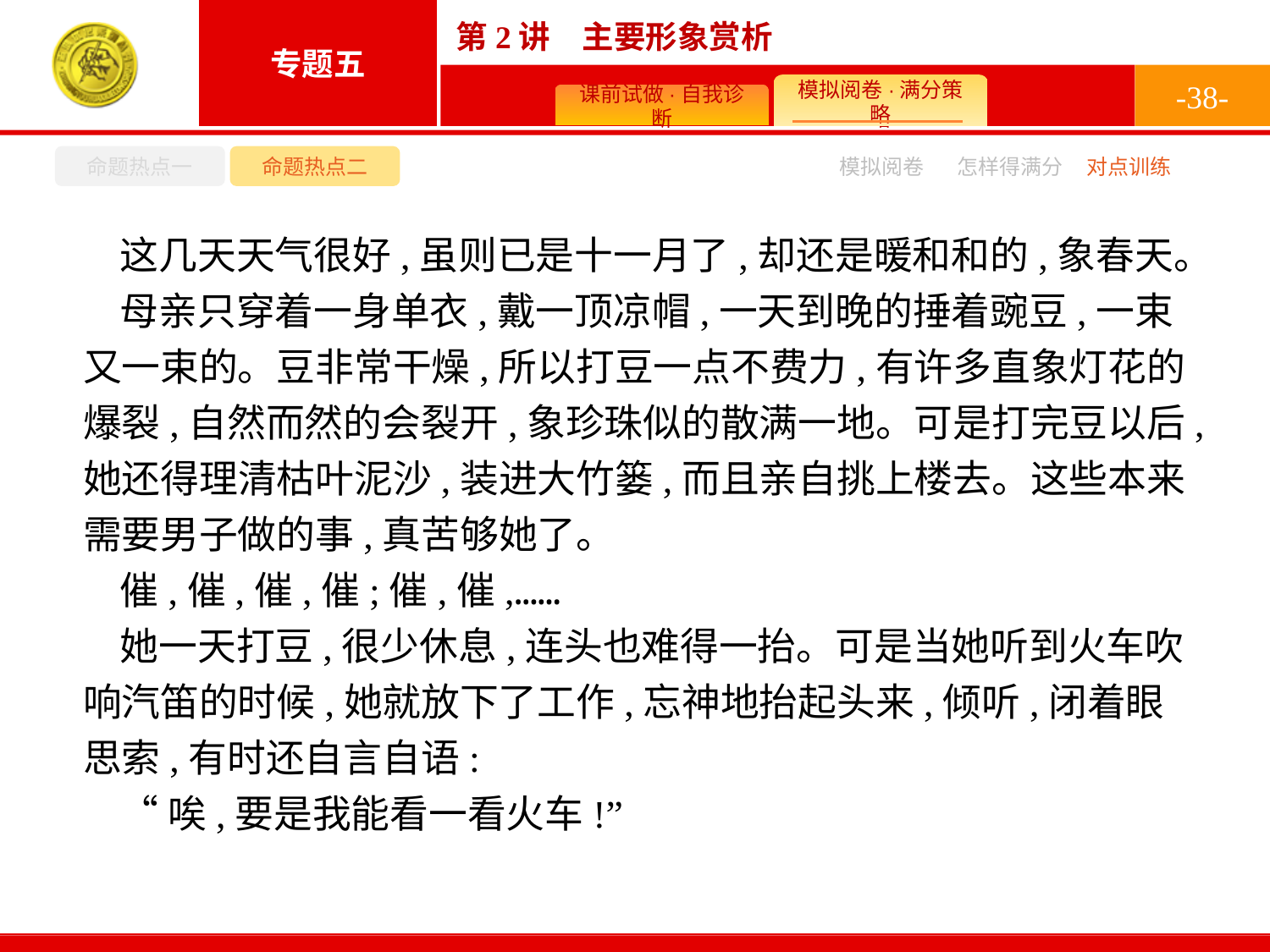

-38-
命题热点一
命题热点二
怎样得满分
模拟阅卷
对点训练
这几天天气很好,虽则已是十一月了,却还是暖和和的,象春天。
母亲只穿着一身单衣,戴一顶凉帽,一天到晚的捶着豌豆,一束又一束的。豆非常干燥,所以打豆一点不费力,有许多直象灯花的爆裂,自然而然的会裂开,象珍珠似的散满一地。可是打完豆以后,她还得理清枯叶泥沙,装进大竹篓,而且亲自挑上楼去。这些本来需要男子做的事,真苦够她了。
催,催,催,催;催,催,……
她一天打豆,很少休息,连头也难得一抬。可是当她听到火车吹响汽笛的时候,她就放下了工作,忘神地抬起头来,倾听,闭着眼思索,有时还自言自语:
“唉,要是我能看一看火车!”